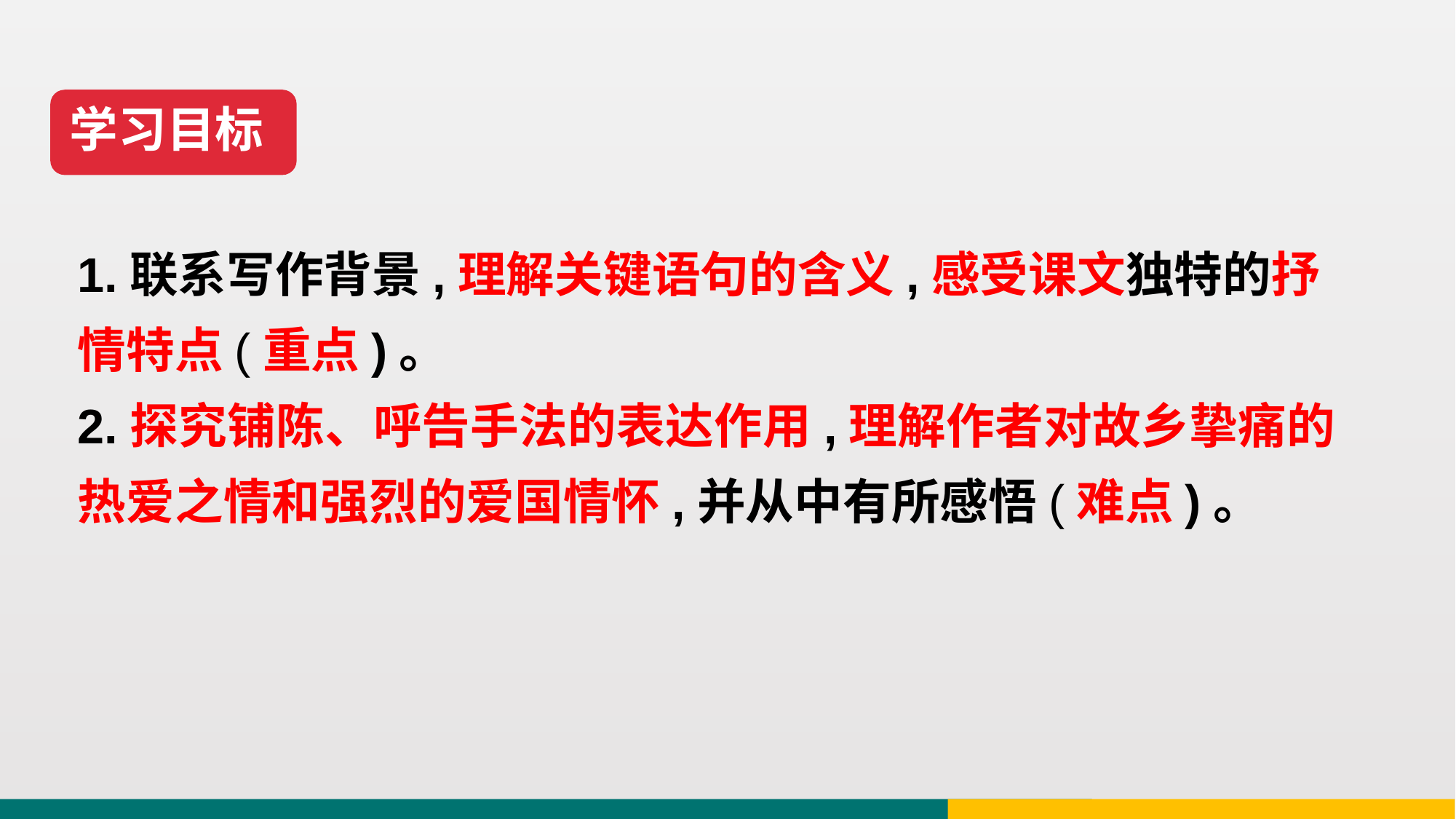

学习目标
1.联系写作背景,理解关键语句的含义,感受课文独特的抒情特点(重点)。
2.探究铺陈、呼告手法的表达作用,理解作者对故乡挚痛的热爱之情和强烈的爱国情怀,并从中有所感悟(难点)。